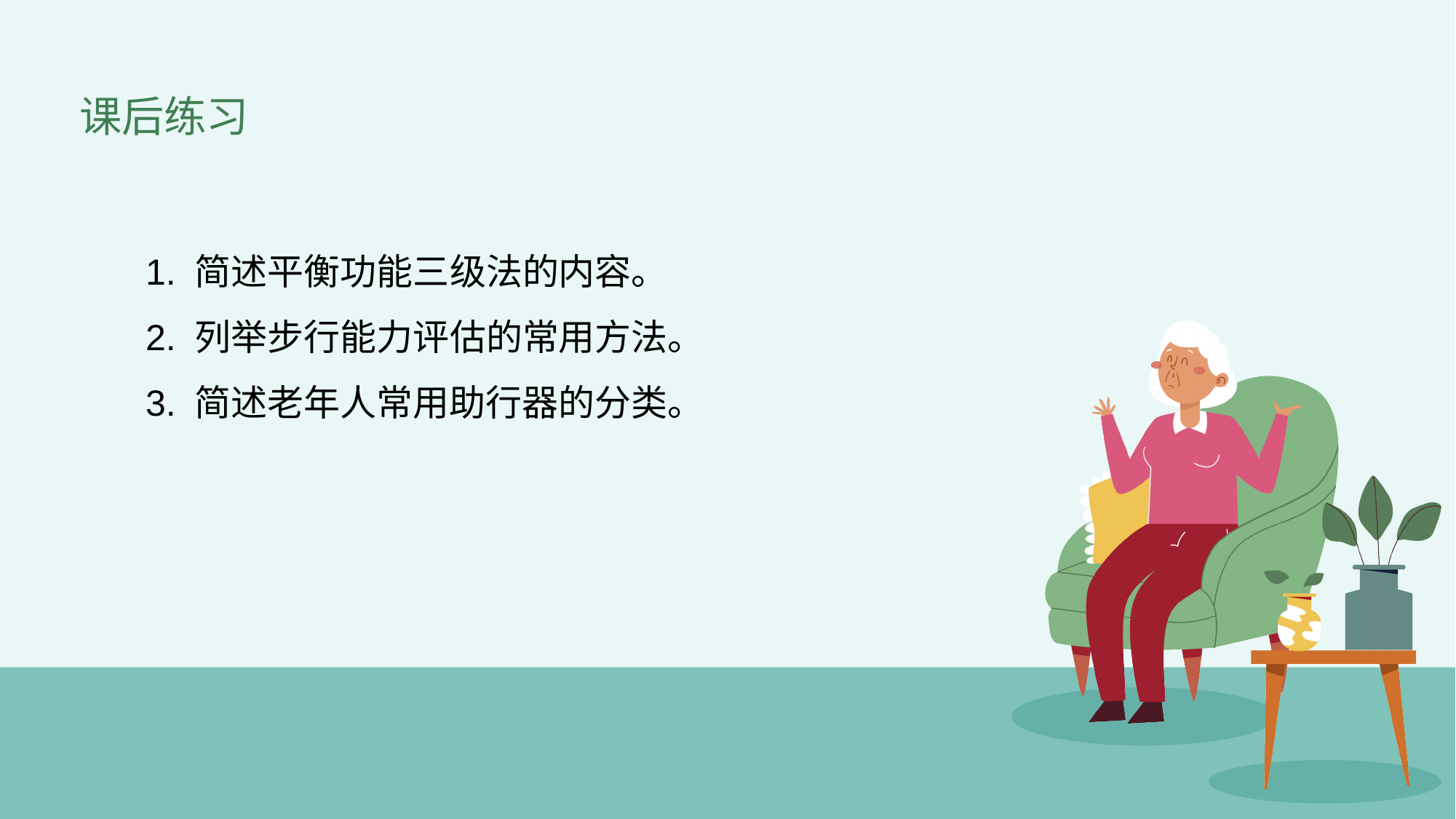

课后练习
1. 简述平衡功能三级法的内容。
2. 列举步行能力评估的常用方法。
3. 简述老年人常用助行器的分类。